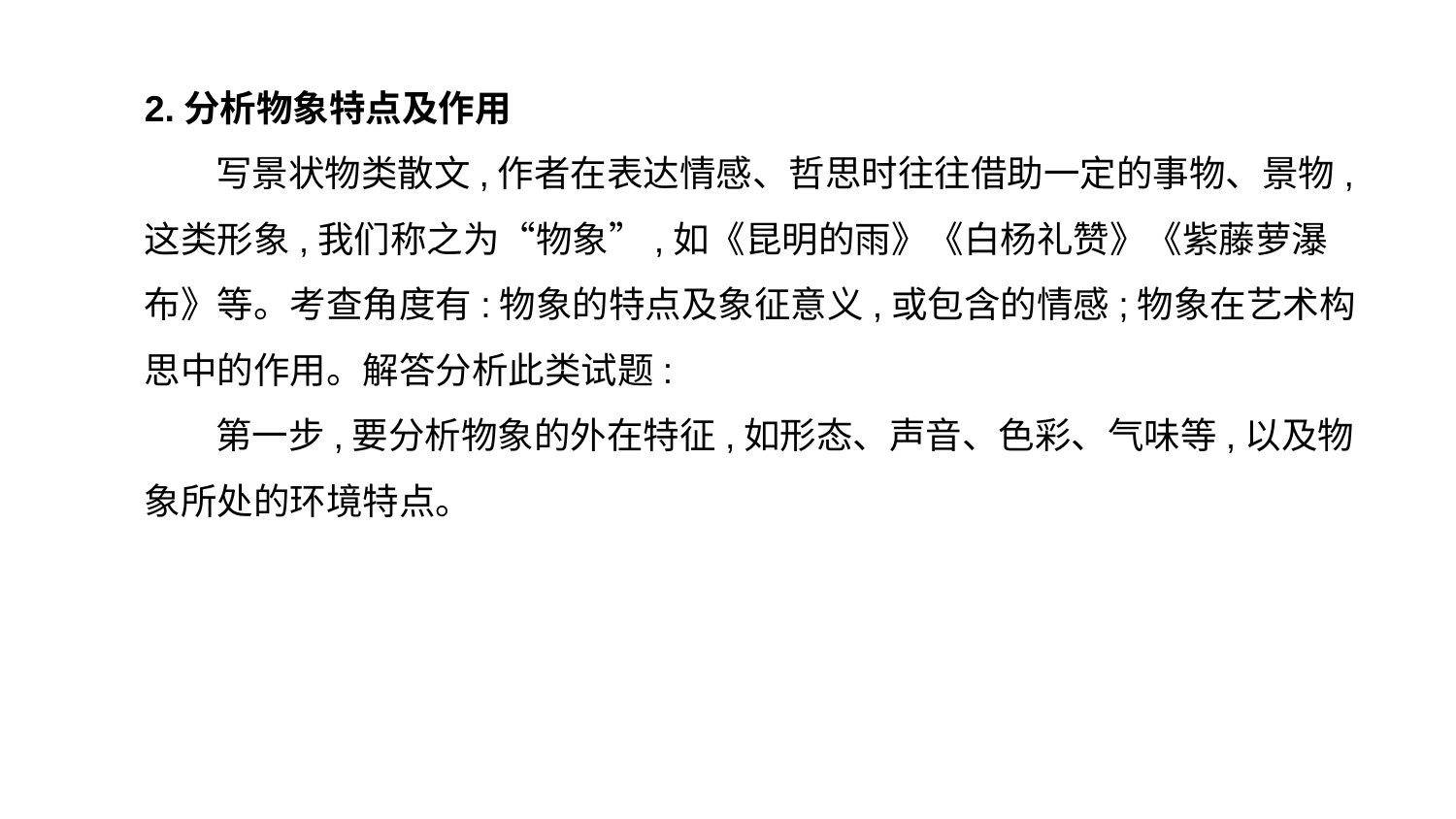

2.分析物象特点及作用
写景状物类散文,作者在表达情感、哲思时往往借助一定的事物、景物,这类形象,我们称之为“物象”,如《昆明的雨》《白杨礼赞》《紫藤萝瀑布》等。考查角度有:物象的特点及象征意义,或包含的情感;物象在艺术构思中的作用。解答分析此类试题:
第一步,要分析物象的外在特征,如形态、声音、色彩、气味等,以及物象所处的环境特点。